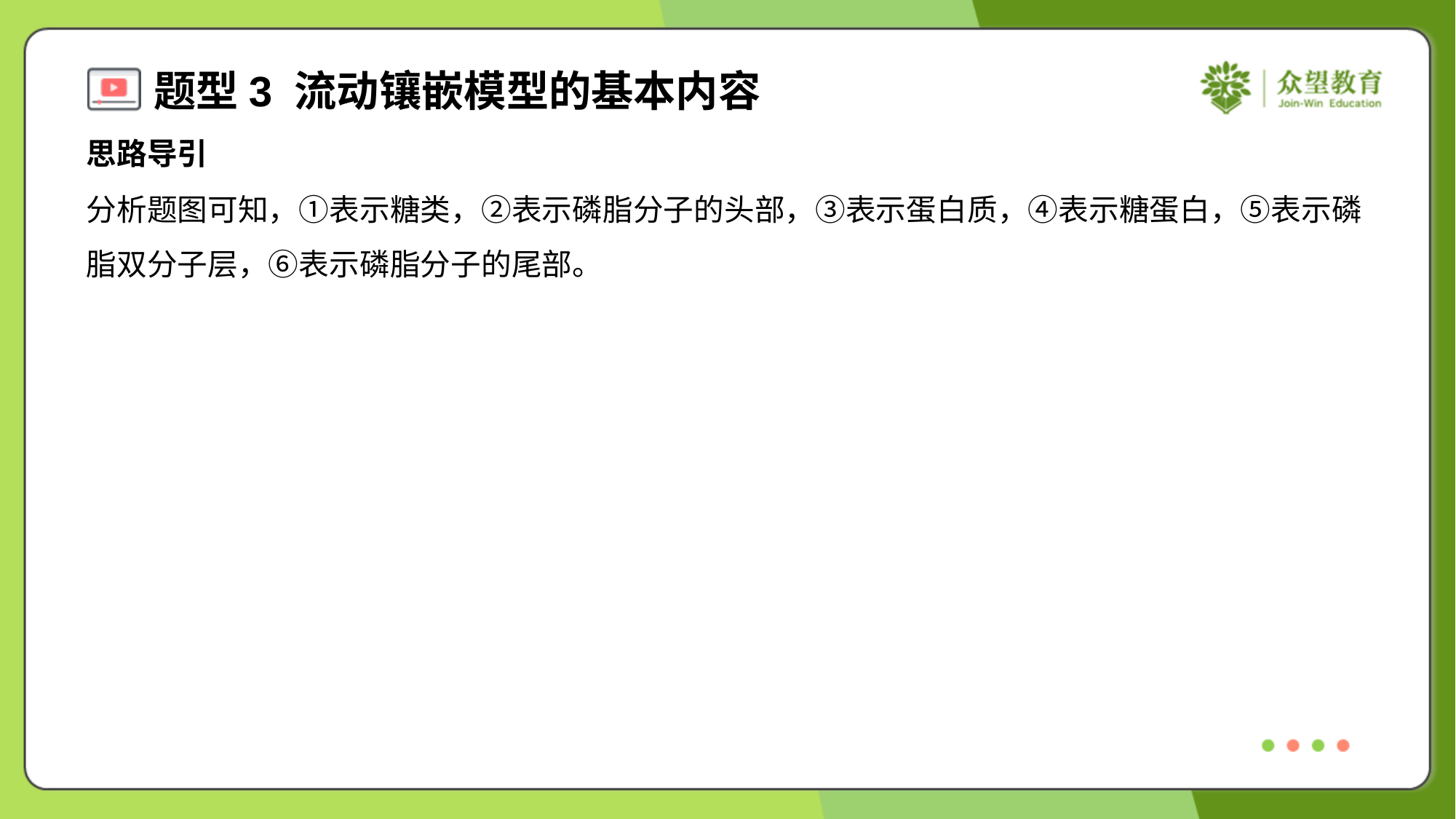

思路导引
分析题图可知，①表示糖类，②表示磷脂分子的头部，③表示蛋白质，④表示糖蛋白，⑤表示磷
脂双分子层，⑥表示磷脂分子的尾部。